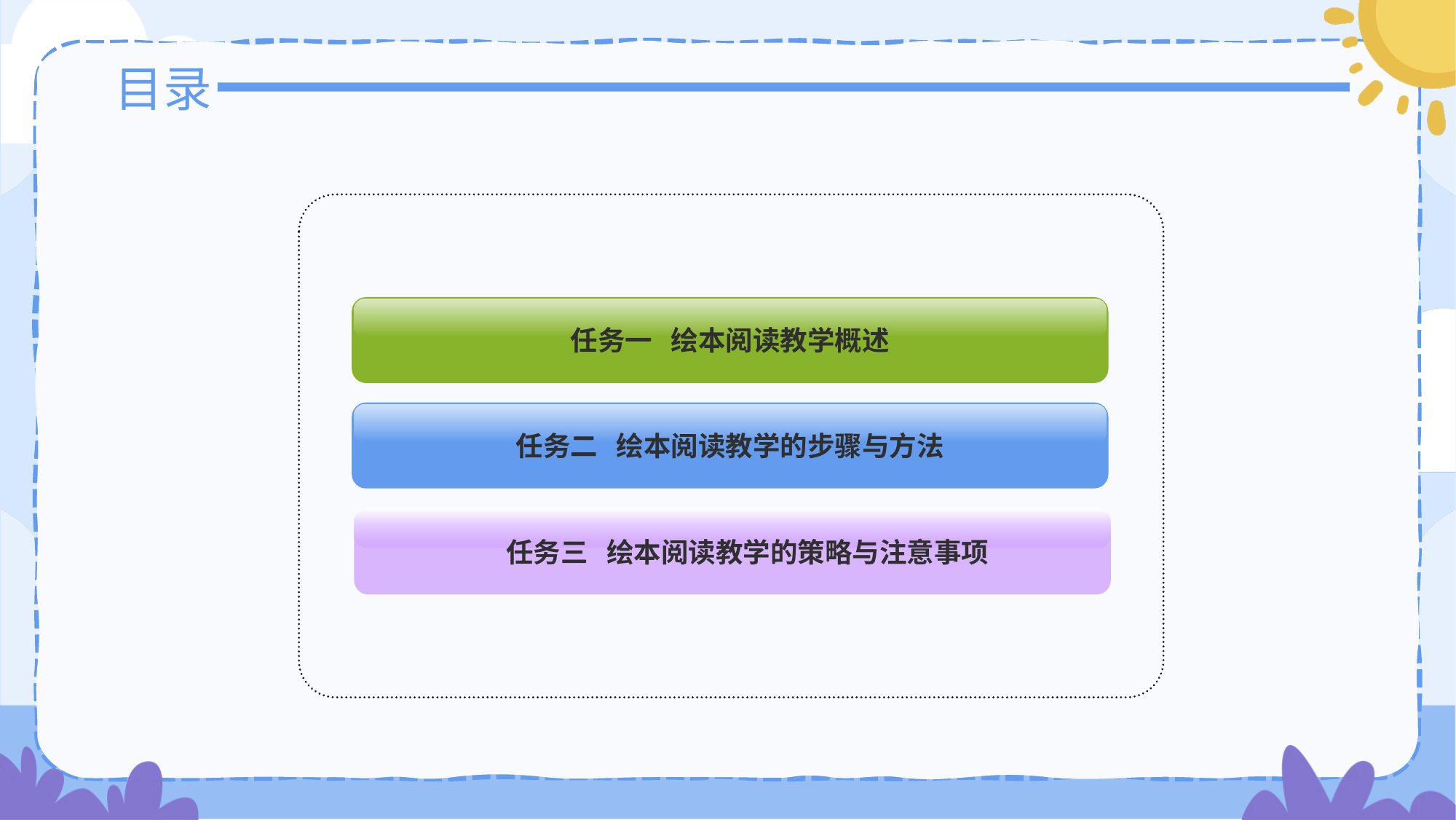

目录

任务一   绘本阅读教学概述

任务二   绘本阅读教学的步骤与方法

任务三   绘本阅读教学的策略与注意事项